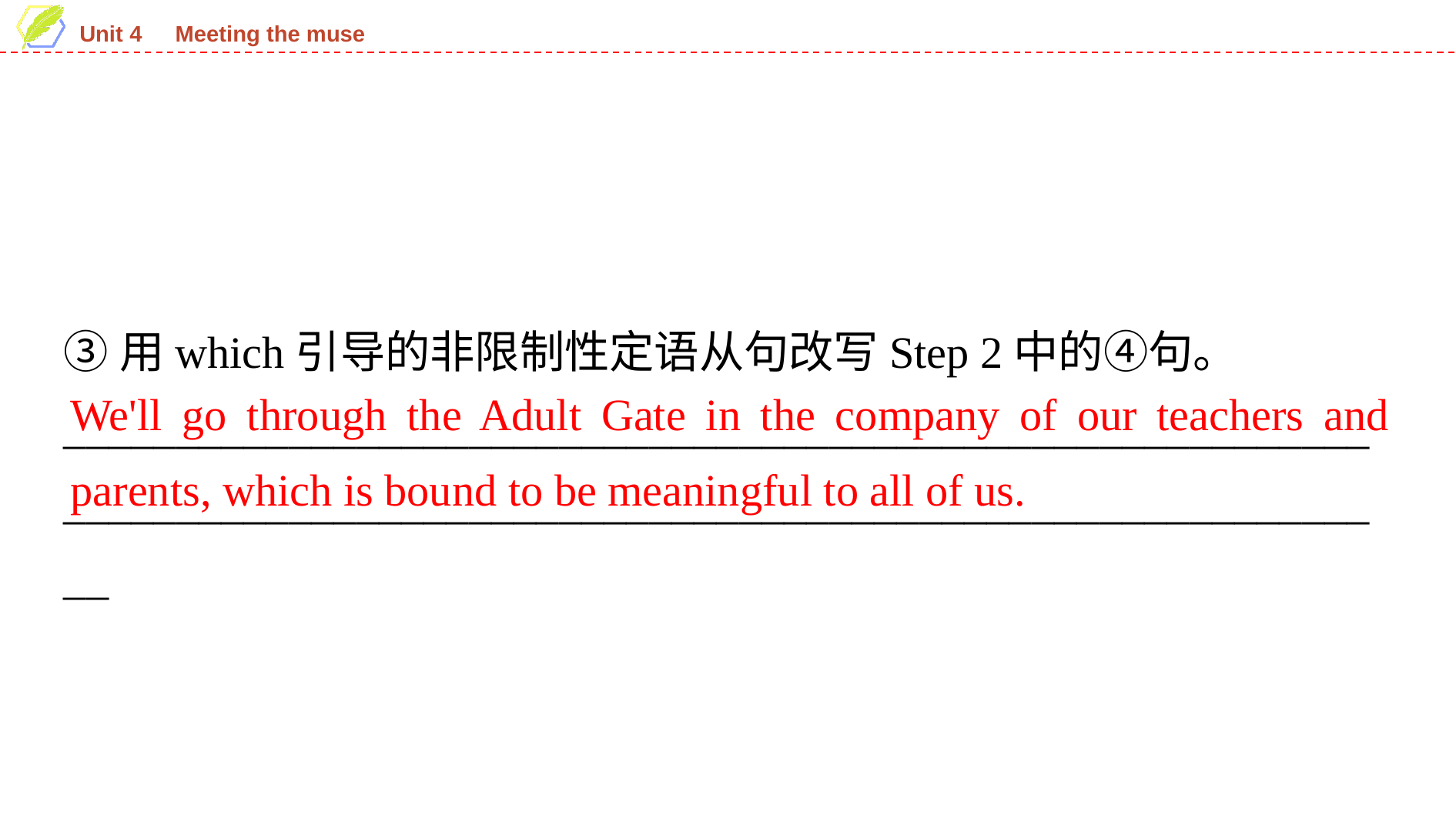

③用which引导的非限制性定语从句改写Step 2中的④句。
______________________________________________________________________________________________________________________
We'll go through the Adult Gate in the company of our teachers and parents, which is bound to be meaningful to all of us.